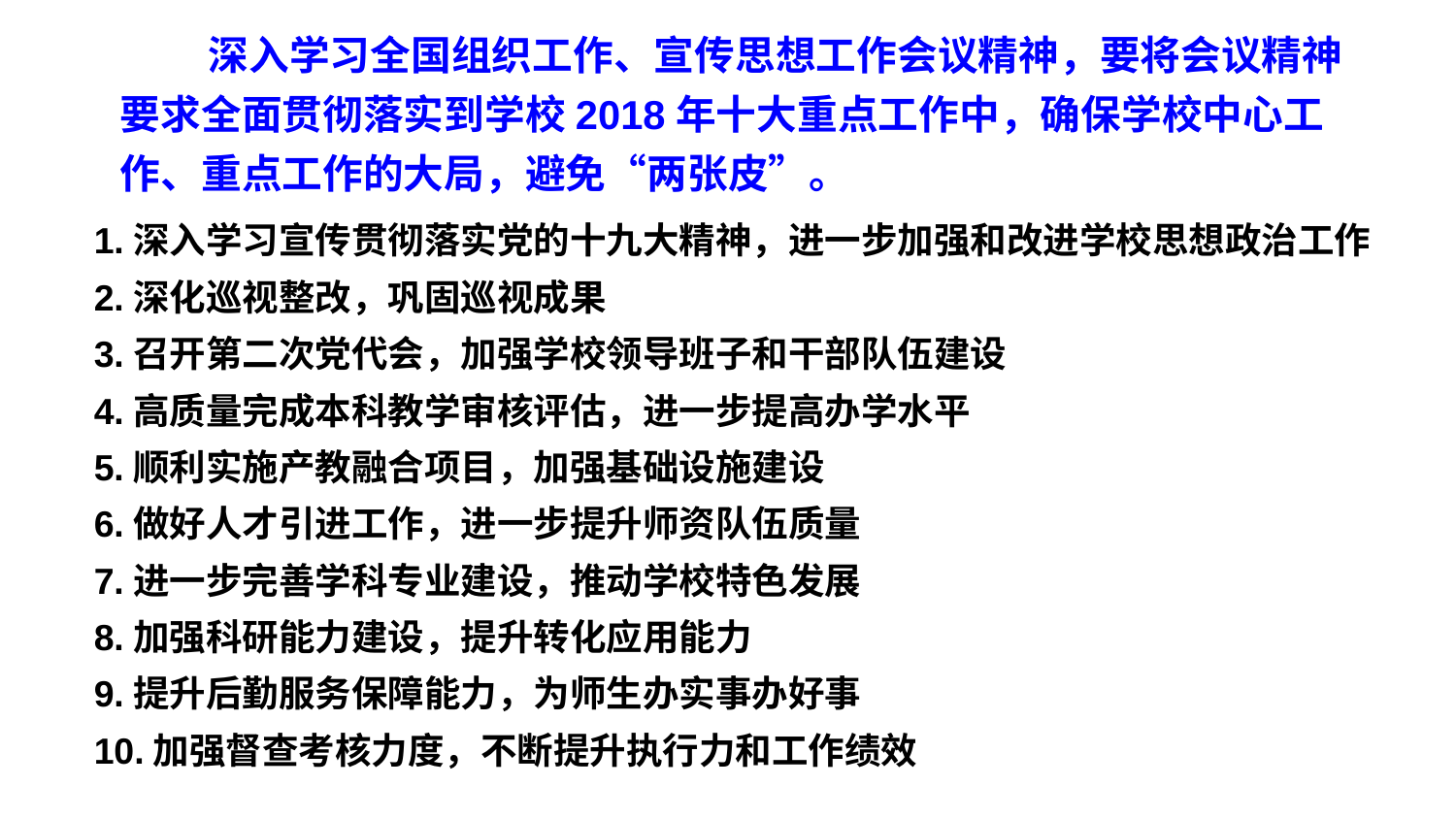

深入学习全国组织工作、宣传思想工作会议精神，要将会议精神要求全面贯彻落实到学校2018年十大重点工作中，确保学校中心工作、重点工作的大局，避免“两张皮”。
1.深入学习宣传贯彻落实党的十九大精神，进一步加强和改进学校思想政治工作
2.深化巡视整改，巩固巡视成果
3.召开第二次党代会，加强学校领导班子和干部队伍建设
4.高质量完成本科教学审核评估，进一步提高办学水平
5.顺利实施产教融合项目，加强基础设施建设
6.做好人才引进工作，进一步提升师资队伍质量
7.进一步完善学科专业建设，推动学校特色发展
8.加强科研能力建设，提升转化应用能力
9.提升后勤服务保障能力，为师生办实事办好事
10.加强督查考核力度，不断提升执行力和工作绩效